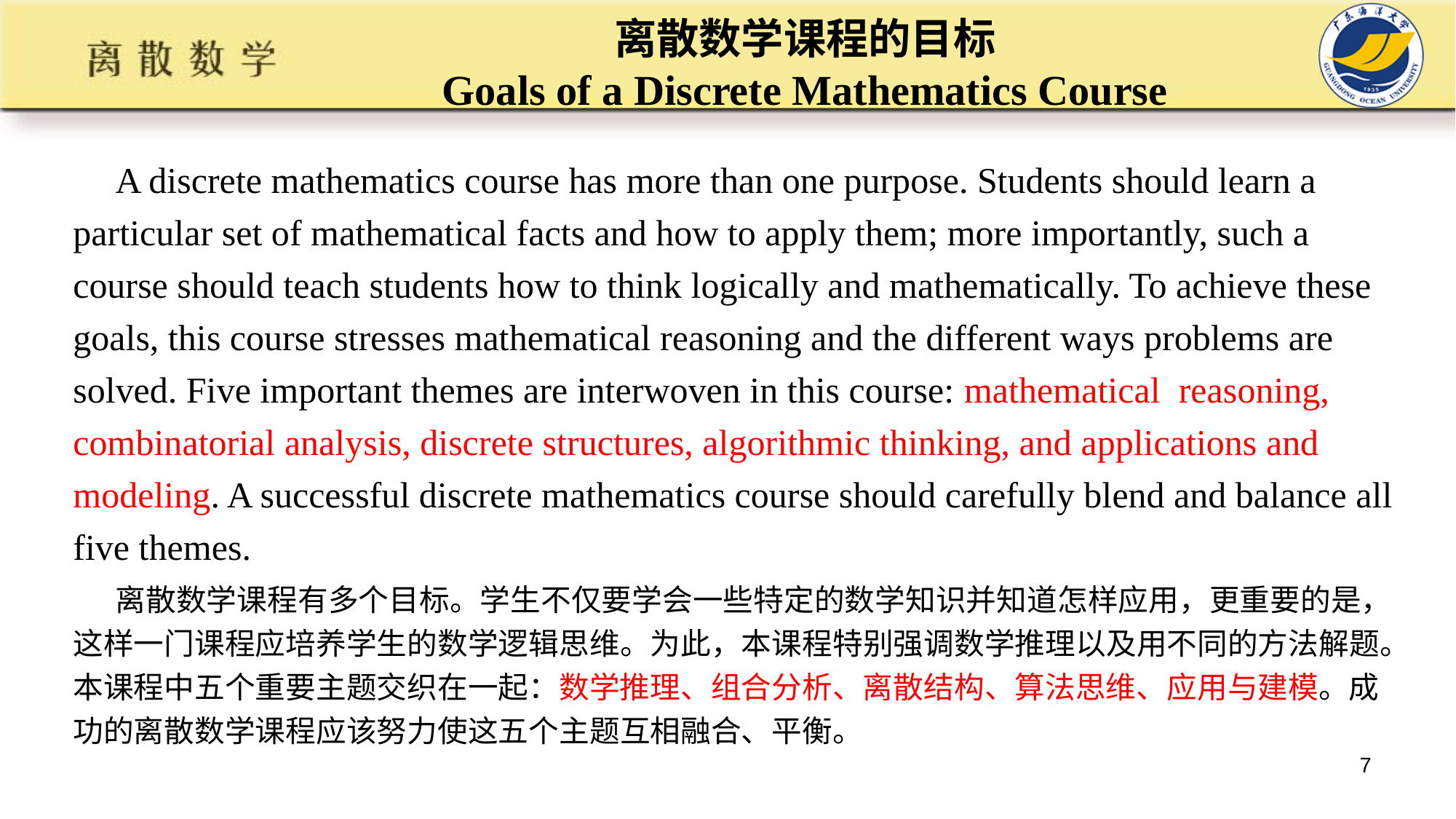

# 离散数学课程的目标 Goals of a Discrete Mathematics Course
A discrete mathematics course has more than one purpose. Students should learn a particular set of mathematical facts and how to apply them; more importantly, such a course should teach students how to think logically and mathematically. To achieve these goals, this course stresses mathematical reasoning and the different ways problems are solved. Five important themes are interwoven in this course: mathematical  reasoning, combinatorial analysis, discrete structures, algorithmic thinking, and applications and modeling. A successful discrete mathematics course should carefully blend and balance all five themes.
离散数学课程有多个目标。学生不仅要学会一些特定的数学知识并知道怎样应用，更重要的是，这样一门课程应培养学生的数学逻辑思维。为此，本课程特别强调数学推理以及用不同的方法解题。本课程中五个重要主题交织在一起：数学推理、组合分析、离散结构、算法思维、应用与建模。成功的离散数学课程应该努力使这五个主题互相融合、平衡。
7